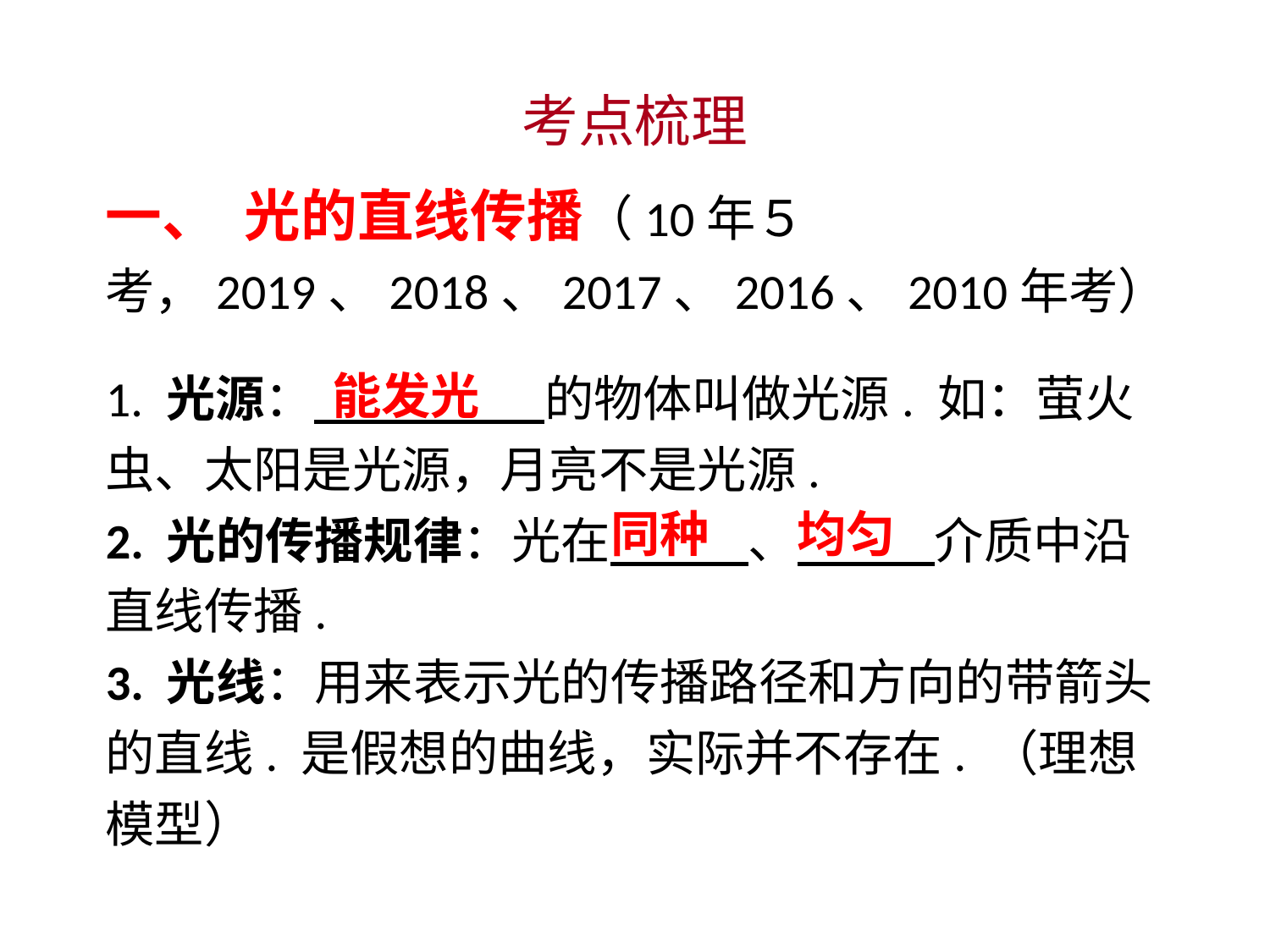

考点梳理
一、  光的直线传播（10年５考，2019、2018、2017、2016、2010年考）
1. 光源：　            　的物体叫做光源. 如：萤火虫、太阳是光源，月亮不是光源.
2. 光的传播规律：光在　        、　        介质中沿直线传播.
3. 光线：用来表示光的传播路径和方向的带箭头的直线. 是假想的曲线，实际并不存在. （理想模型）
能发光
同种
均匀